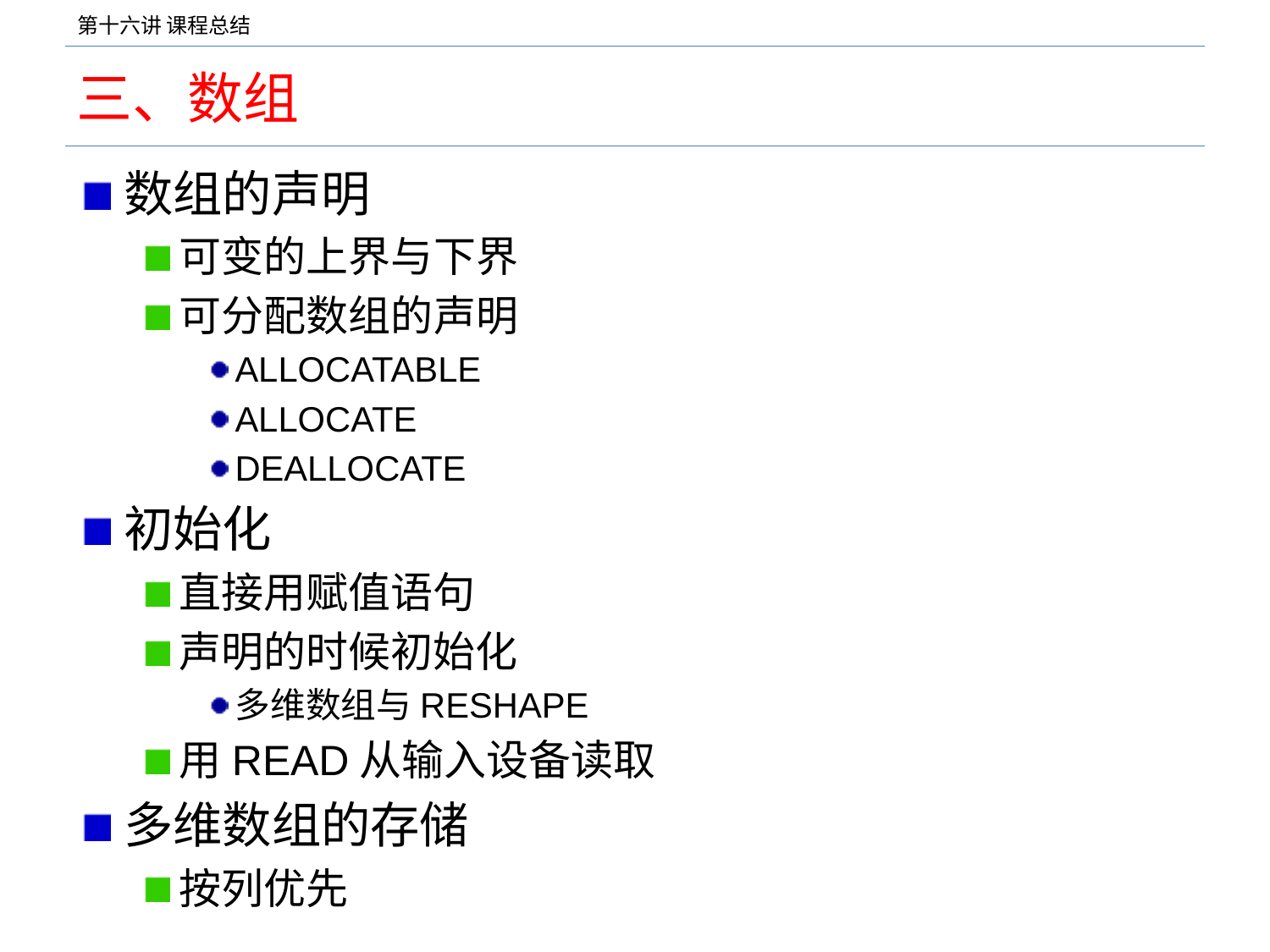

# 三、数组
数组的声明
可变的上界与下界
可分配数组的声明
ALLOCATABLE
ALLOCATE
DEALLOCATE
初始化
直接用赋值语句
声明的时候初始化
多维数组与RESHAPE
用READ从输入设备读取
多维数组的存储
按列优先